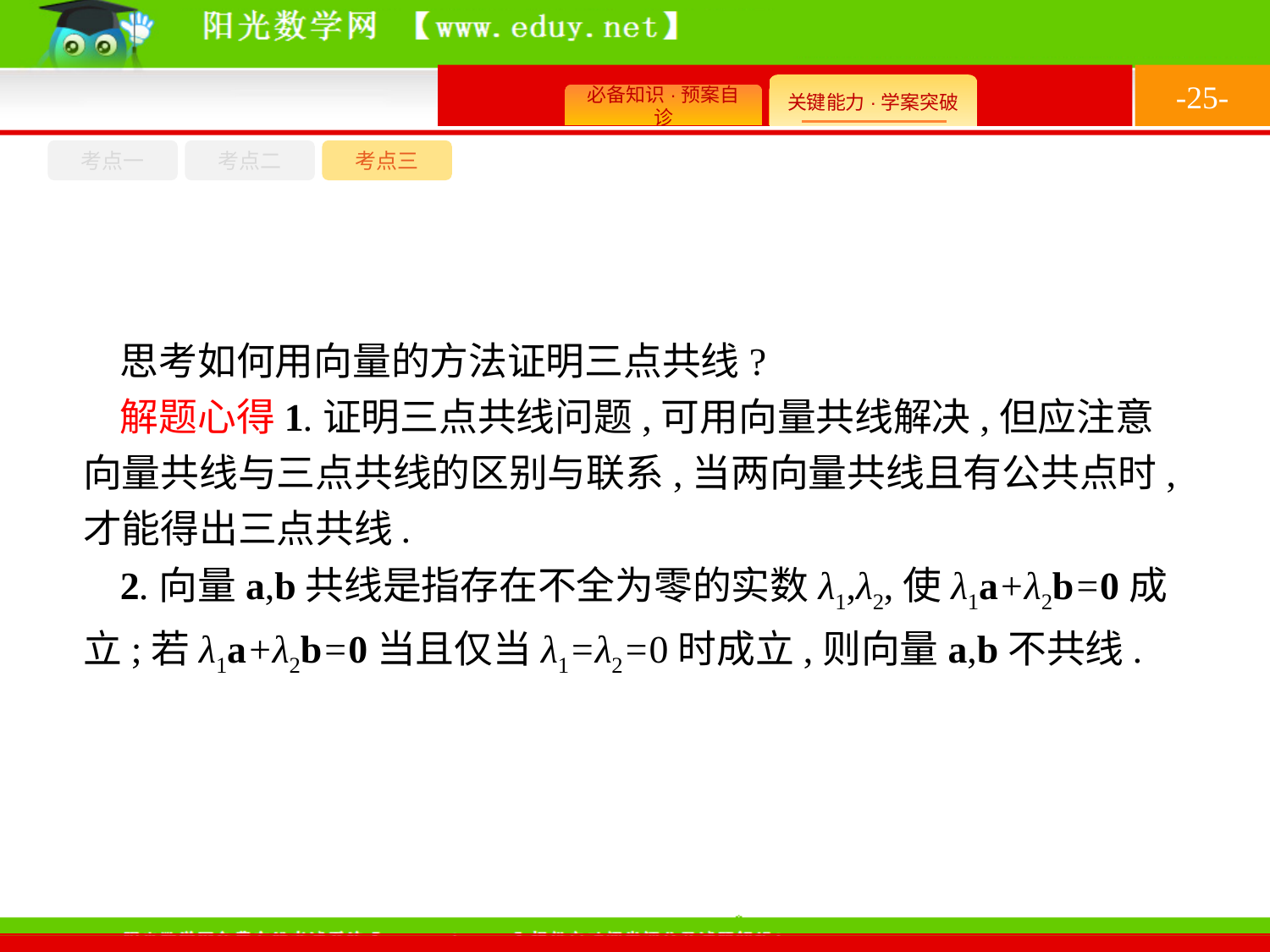

-25-
考点一
考点三
考点二
思考如何用向量的方法证明三点共线?
解题心得1.证明三点共线问题,可用向量共线解决,但应注意向量共线与三点共线的区别与联系,当两向量共线且有公共点时,才能得出三点共线.
2.向量a,b共线是指存在不全为零的实数λ1,λ2,使λ1a+λ2b=0成立;若λ1a+λ2b=0当且仅当λ1=λ2=0时成立,则向量a,b不共线.